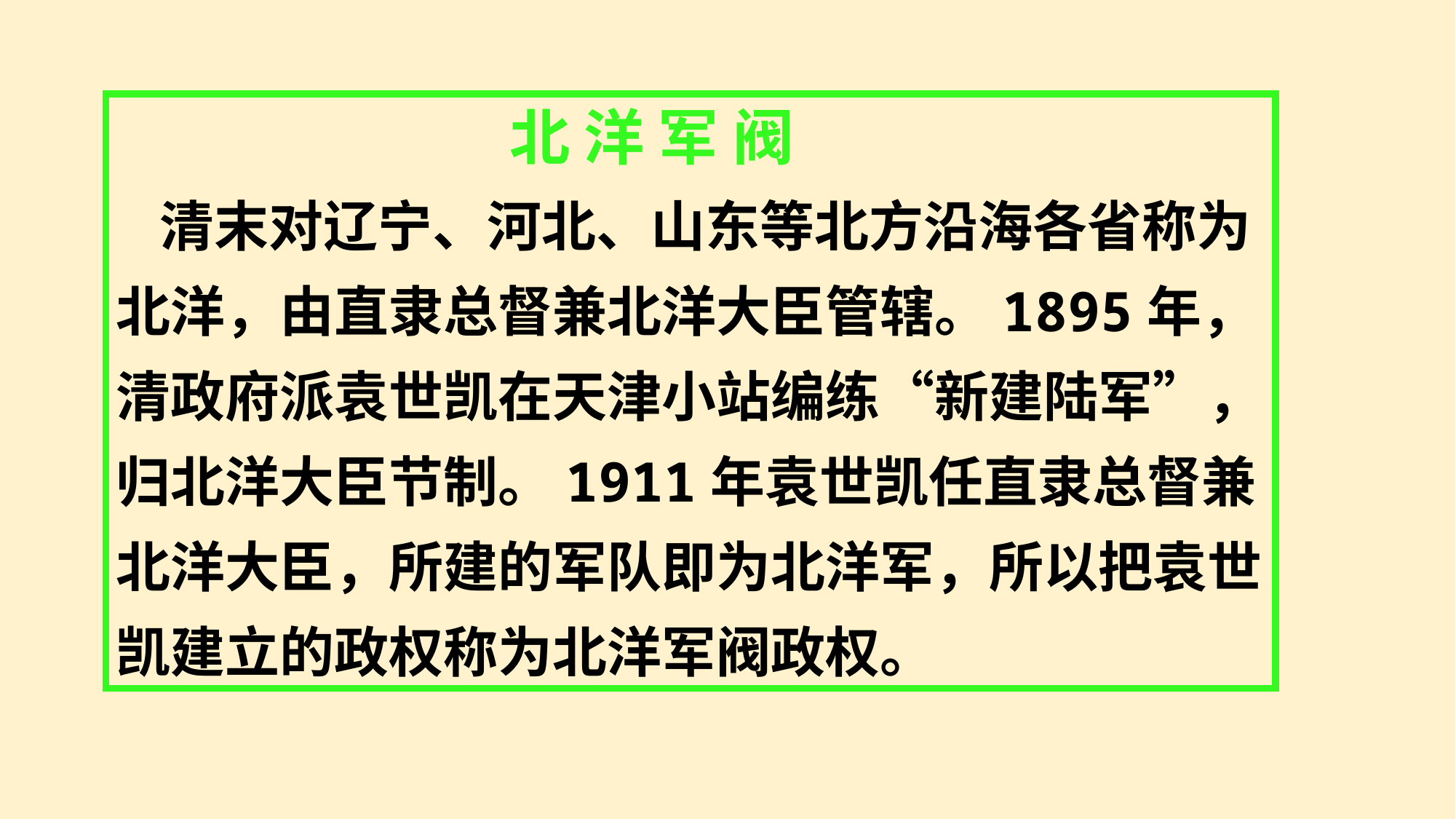

北 洋 军 阀
      清末对辽宁、河北、山东等北方沿海各省称为北洋，由直隶总督兼北洋大臣管辖。1895年，清政府派袁世凯在天津小站编练“新建陆军”，归北洋大臣节制。1911年袁世凯任直隶总督兼北洋大臣，所建的军队即为北洋军，所以把袁世凯建立的政权称为北洋军阀政权。